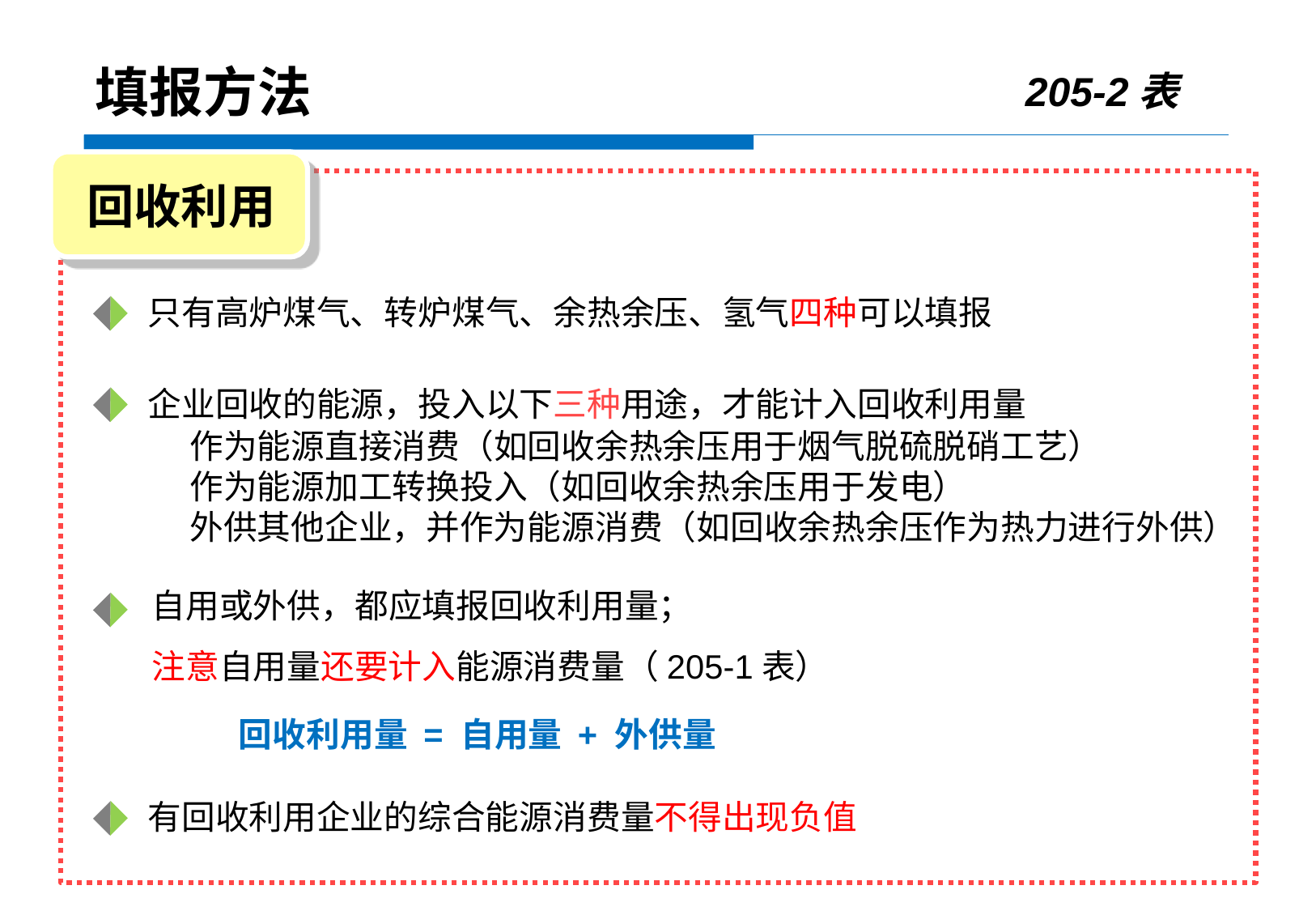

205-2表
填报方法

回收利用

 只有高炉煤气、转炉煤气、余热余压、氢气四种可以填报

 企业回收的能源，投入以下三种用途，才能计入回收利用量
作为能源直接消费（如回收余热余压用于烟气脱硫脱硝工艺）
作为能源加工转换投入（如回收余热余压用于发电）
外供其他企业，并作为能源消费（如回收余热余压作为热力进行外供）

  自用或外供，都应填报回收利用量；
  注意自用量还要计入能源消费量（205-1表）
           回收利用量 = 自用量 + 外供量

 有回收利用企业的综合能源消费量不得出现负值